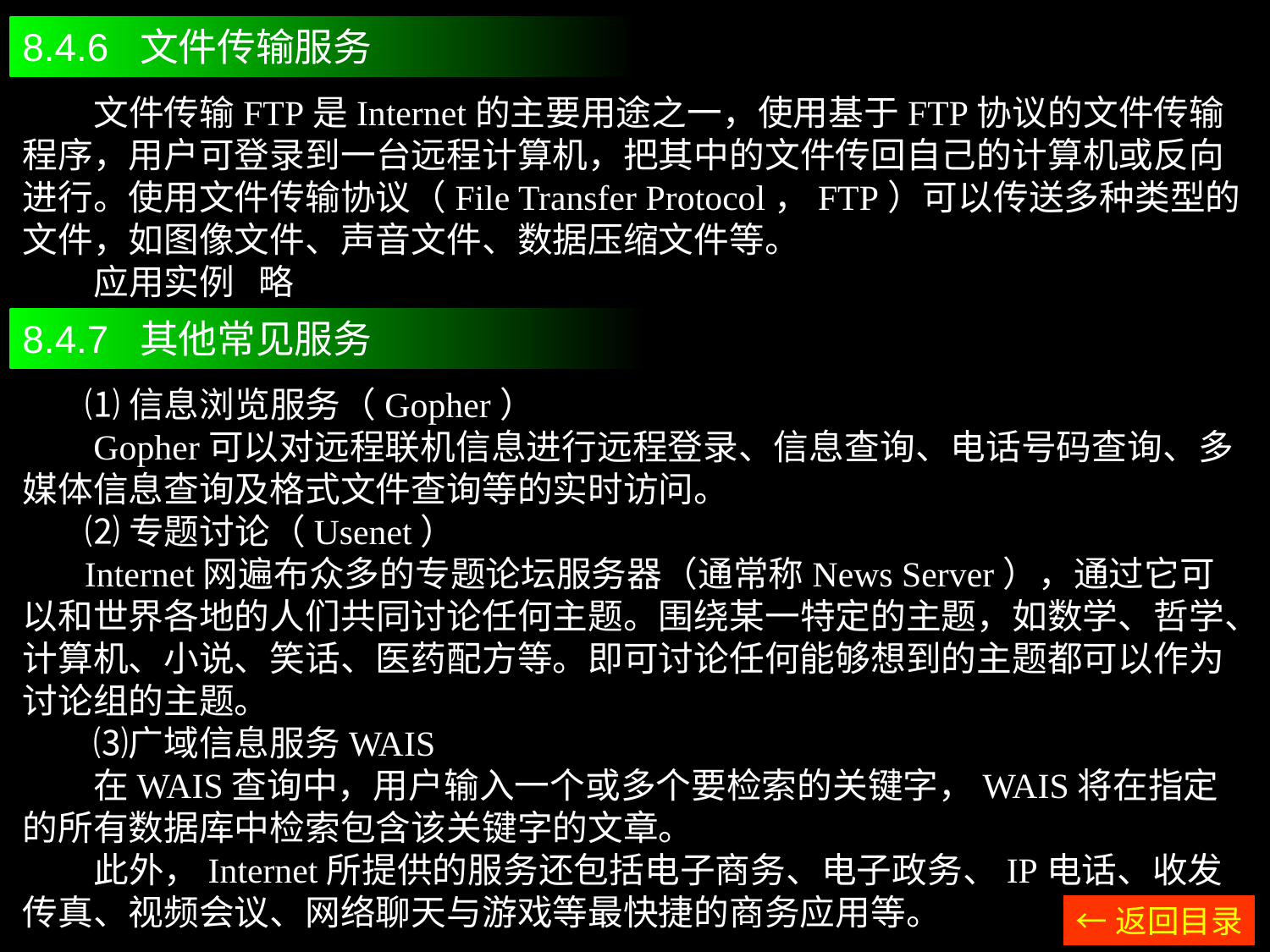

8.4.6  文件传输服务
        文件传输FTP是Internet的主要用途之一，使用基于FTP协议的文件传输程序，用户可登录到一台远程计算机，把其中的文件传回自己的计算机或反向进行。使用文件传输协议（File Transfer Protocol，FTP）可以传送多种类型的文件，如图像文件、声音文件、数据压缩文件等。
        应用实例   略
8.4.7  其他常见服务
        ⑴信息浏览服务（Gopher）
        Gopher可以对远程联机信息进行远程登录、信息查询、电话号码查询、多媒体信息查询及格式文件查询等的实时访问。
        ⑵专题讨论（Usenet）
       Internet网遍布众多的专题论坛服务器（通常称News Server），通过它可以和世界各地的人们共同讨论任何主题。围绕某一特定的主题，如数学、哲学、计算机、小说、笑话、医药配方等。即可讨论任何能够想到的主题都可以作为讨论组的主题。
　　⑶广域信息服务WAIS
　　在WAIS查询中，用户输入一个或多个要检索的关键字，WAIS将在指定的所有数据库中检索包含该关键字的文章。
        此外，Internet所提供的服务还包括电子商务、电子政务、IP电话、收发传真、视频会议、网络聊天与游戏等最快捷的商务应用等。
←返回目录